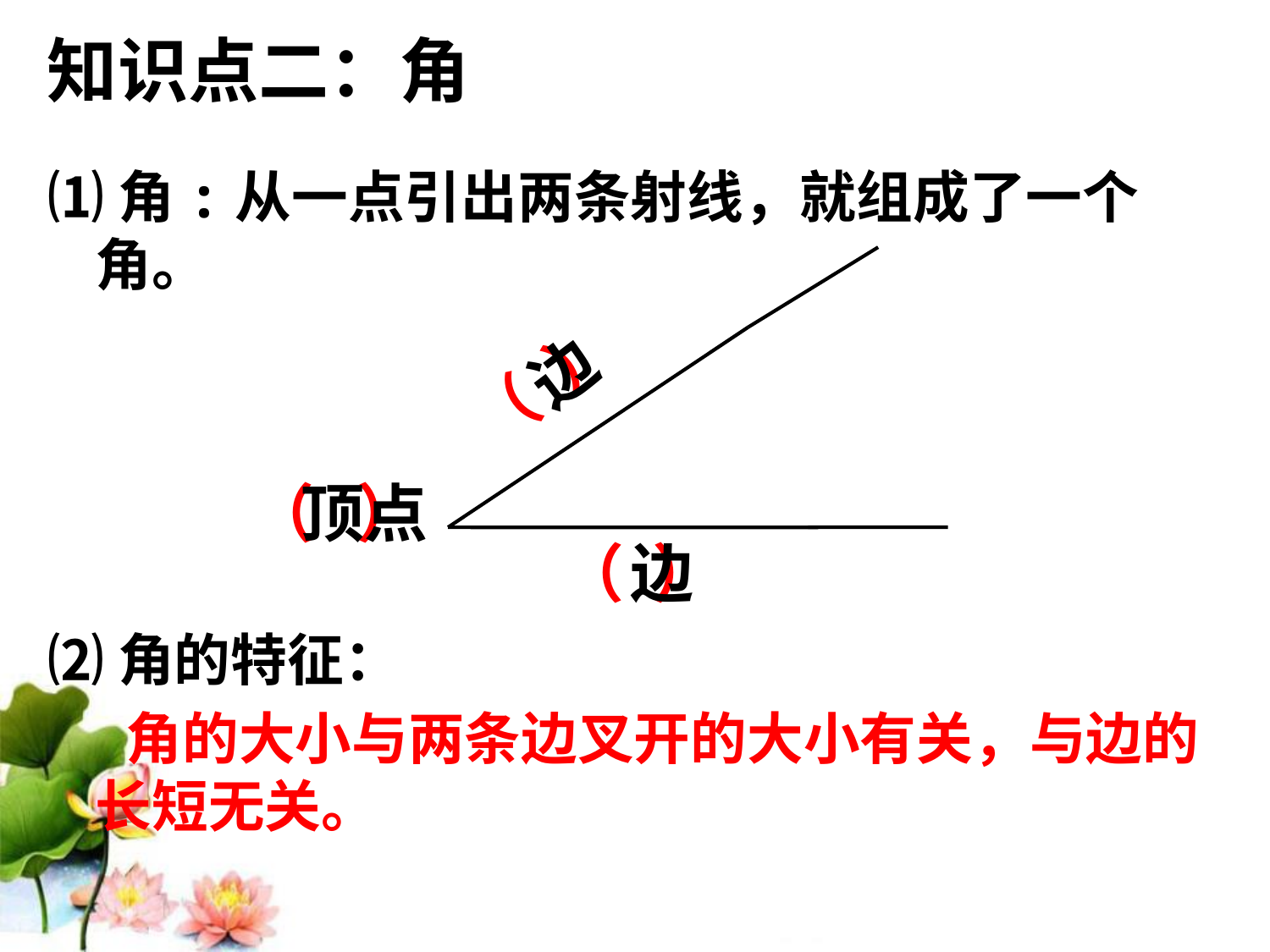

知识点二：角
⑴角:从一点引出两条射线，就组成了一个角。

⑵角的特征：
     角的大小与两条边叉开的大小有关，与边的长短无关。

（  ）

边
（   ）
顶点
（  ）
边